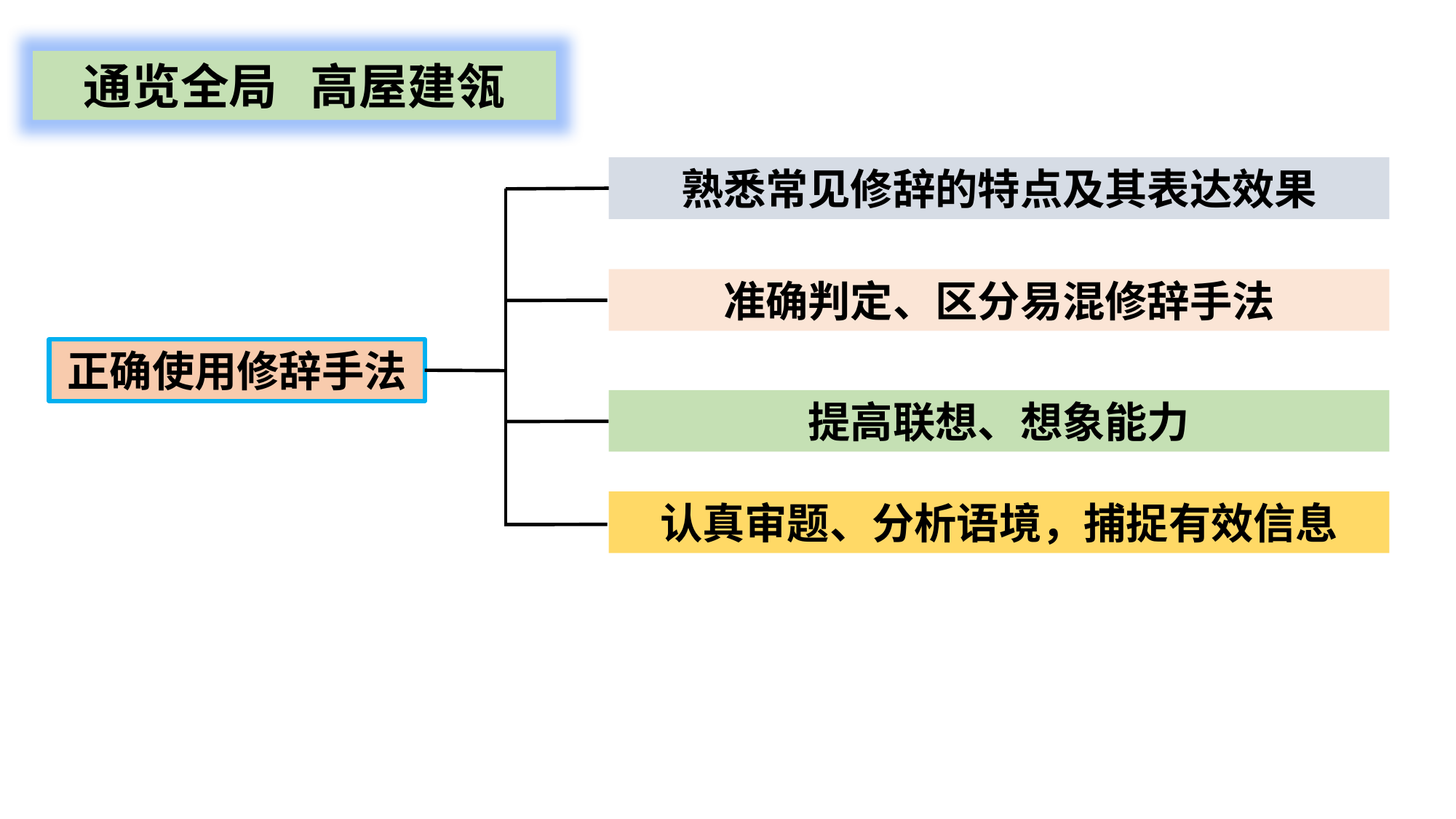

通览全局   高屋建瓴
熟悉常见修辞的特点及其表达效果
准确判定、区分易混修辞手法
正确使用修辞手法
提高联想、想象能力
认真审题、分析语境，捕捉有效信息